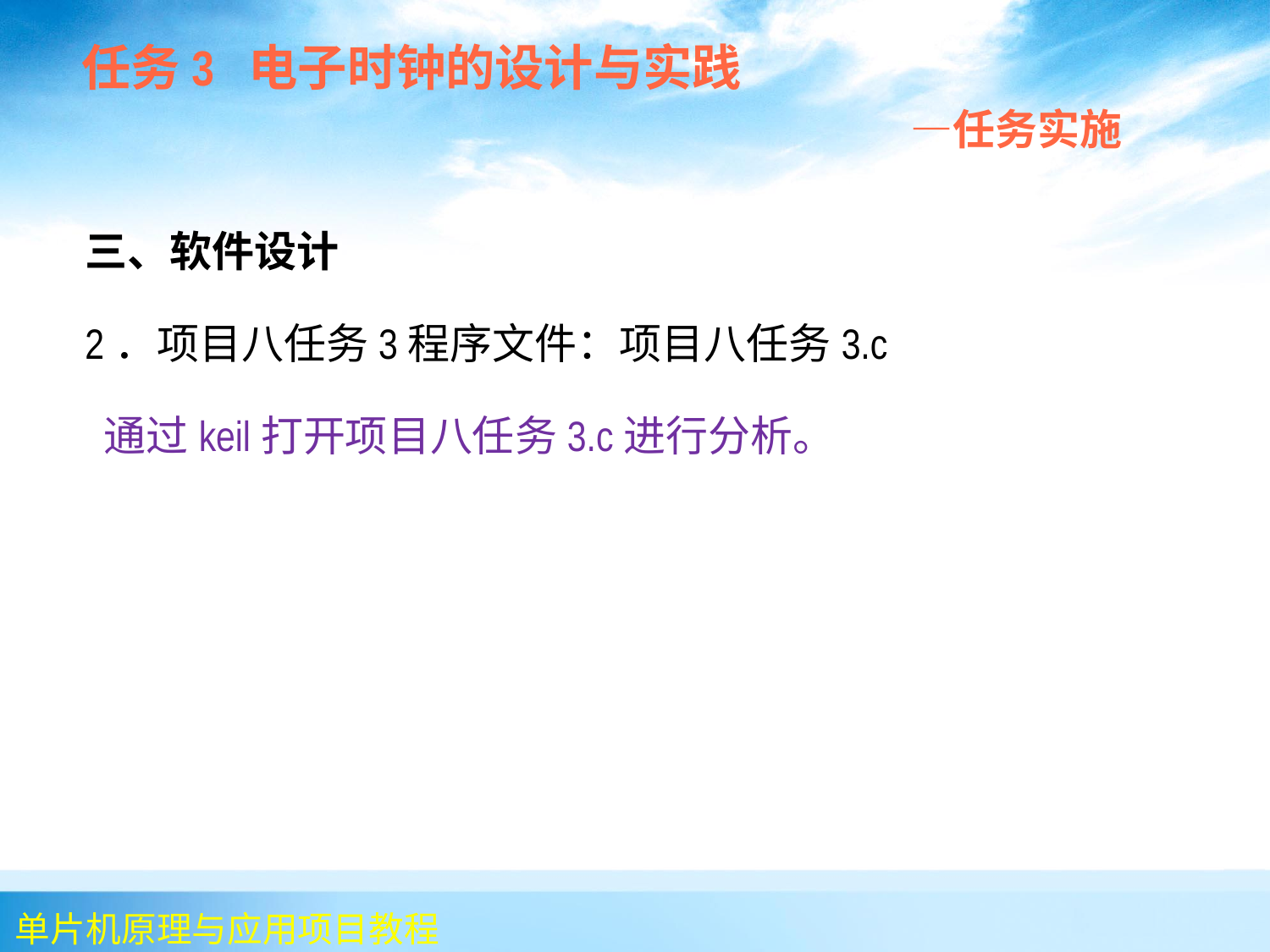

任务3  电子时钟的设计与实践
                                                                              —任务实施
  三、软件设计
   2．项目八任务3程序文件：项目八任务3.c
    通过keil打开项目八任务3.c进行分析。